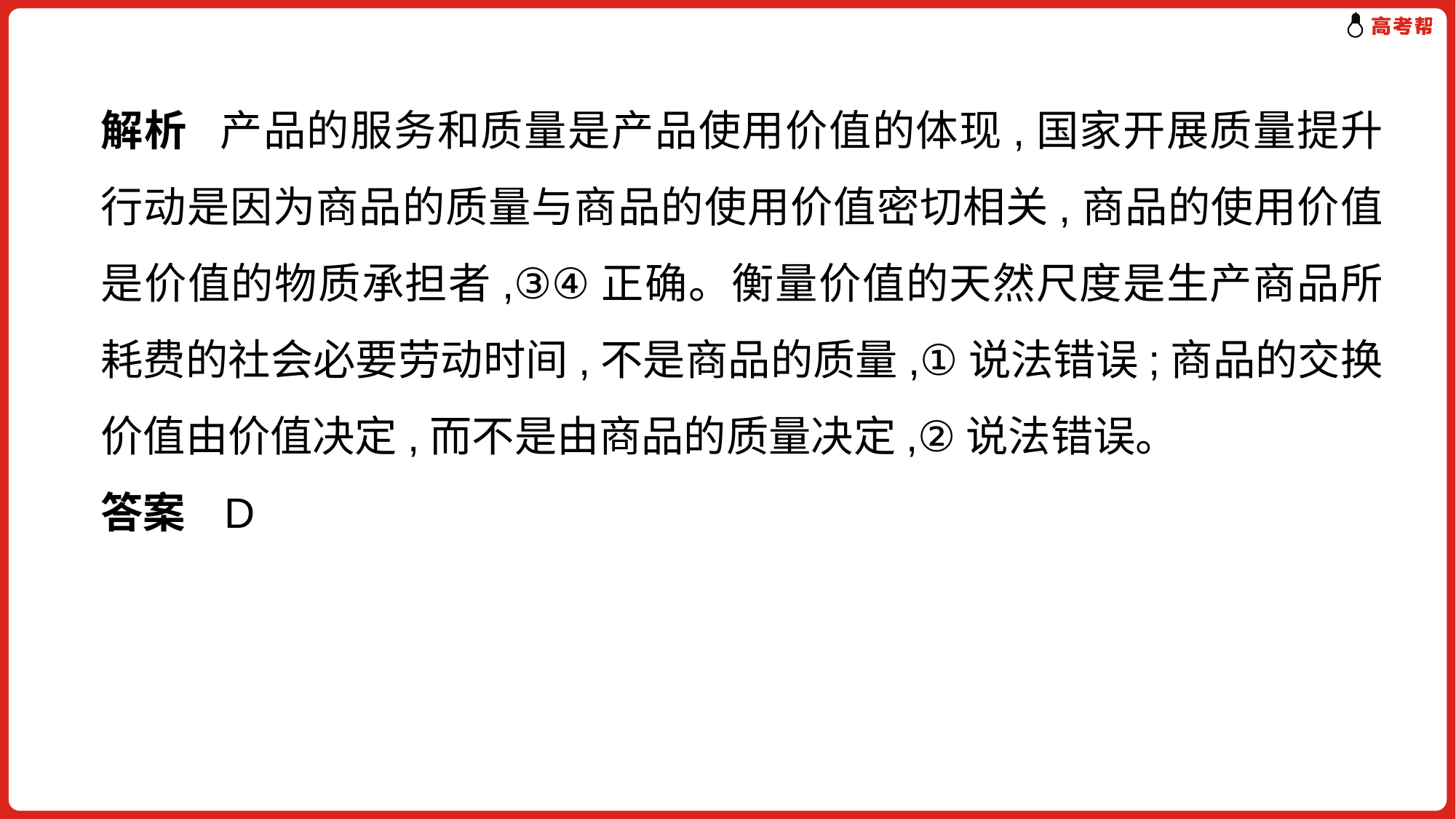

解析   产品的服务和质量是产品使用价值的体现,国家开展质量提升行动是因为商品的质量与商品的使用价值密切相关,商品的使用价值是价值的物质承担者,③④正确。衡量价值的天然尺度是生产商品所耗费的社会必要劳动时间,不是商品的质量,①说法错误;商品的交换价值由价值决定,而不是由商品的质量决定,②说法错误。
答案   D